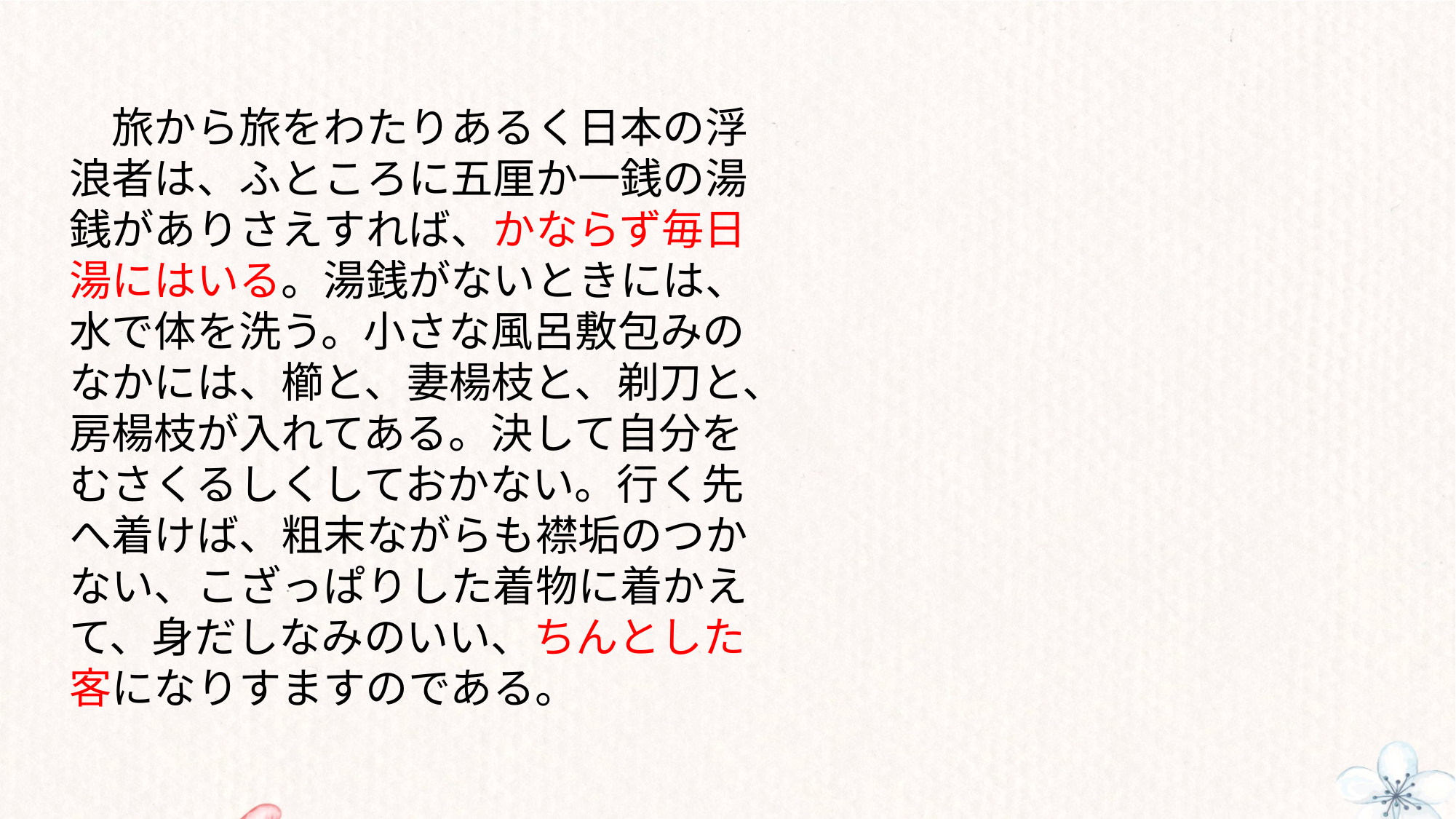

旅から旅をわたりあるく日本の浮浪者は、ふところに五厘か一銭の湯銭がありさえすれば、かならず毎日湯にはいる。湯銭がないときには、水で体を洗う。小さな風呂敷包みのなかには、櫛と、妻楊枝と、剃刀と、房楊枝が入れてある。決して自分をむさくるしくしておかない。行く先へ着けば、粗末ながらも襟垢のつかない、こざっぱりした着物に着かえて、身だしなみのいい、ちんとした客になりすますのである。